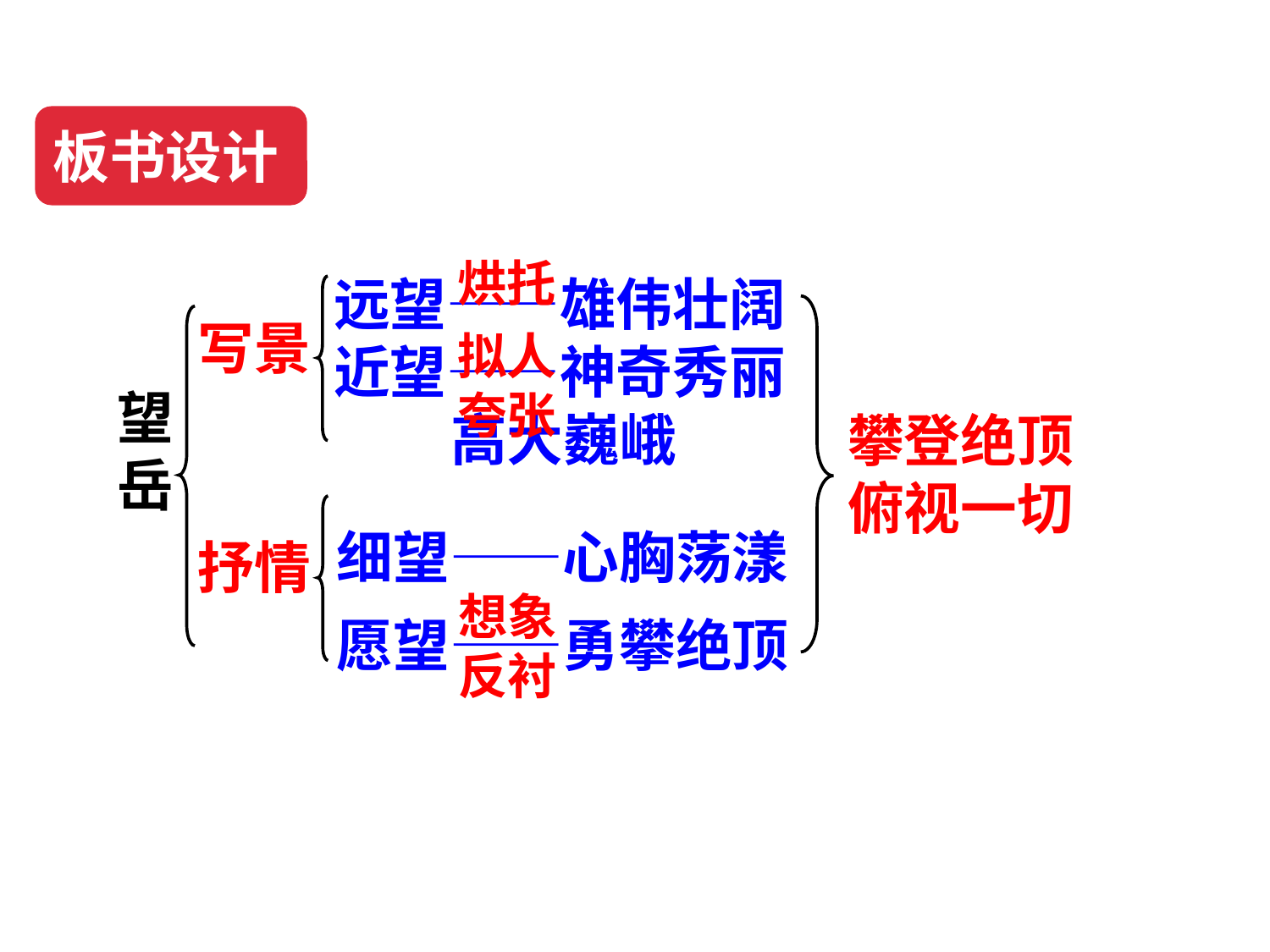

板书设计
烘托
远望——雄伟壮阔
近望——神奇秀丽
        高大巍峨

写景
拟人
夸张
望岳
攀登绝顶俯视一切

细望——心胸荡漾
愿望——勇攀绝顶
抒情
想象反衬